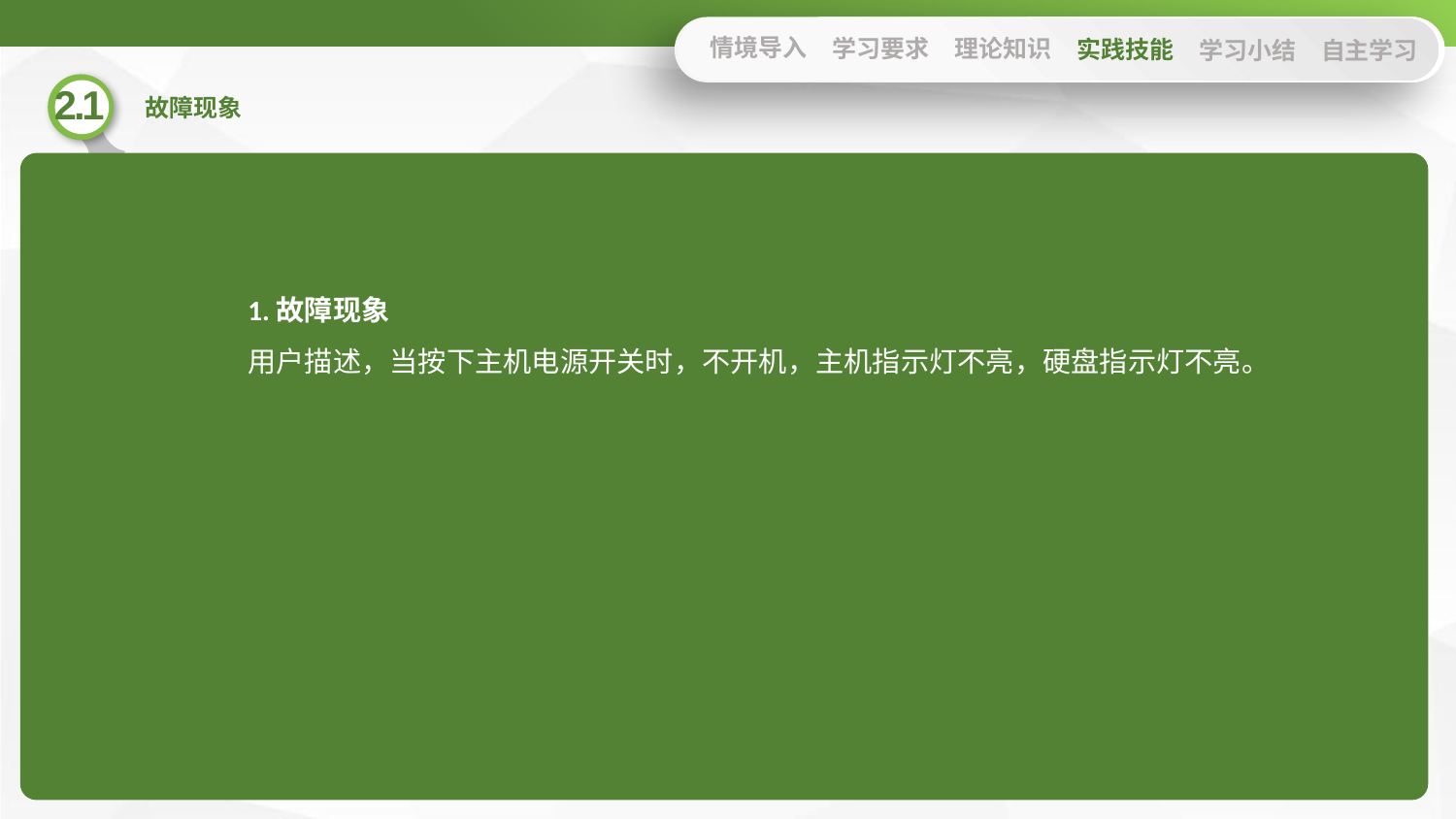

情境导入
学习要求
理论知识
实践技能
学习小结
自主学习
1.故障现象
用户描述，当按下主机电源开关时，不开机，主机指示灯不亮，硬盘指示灯不亮。